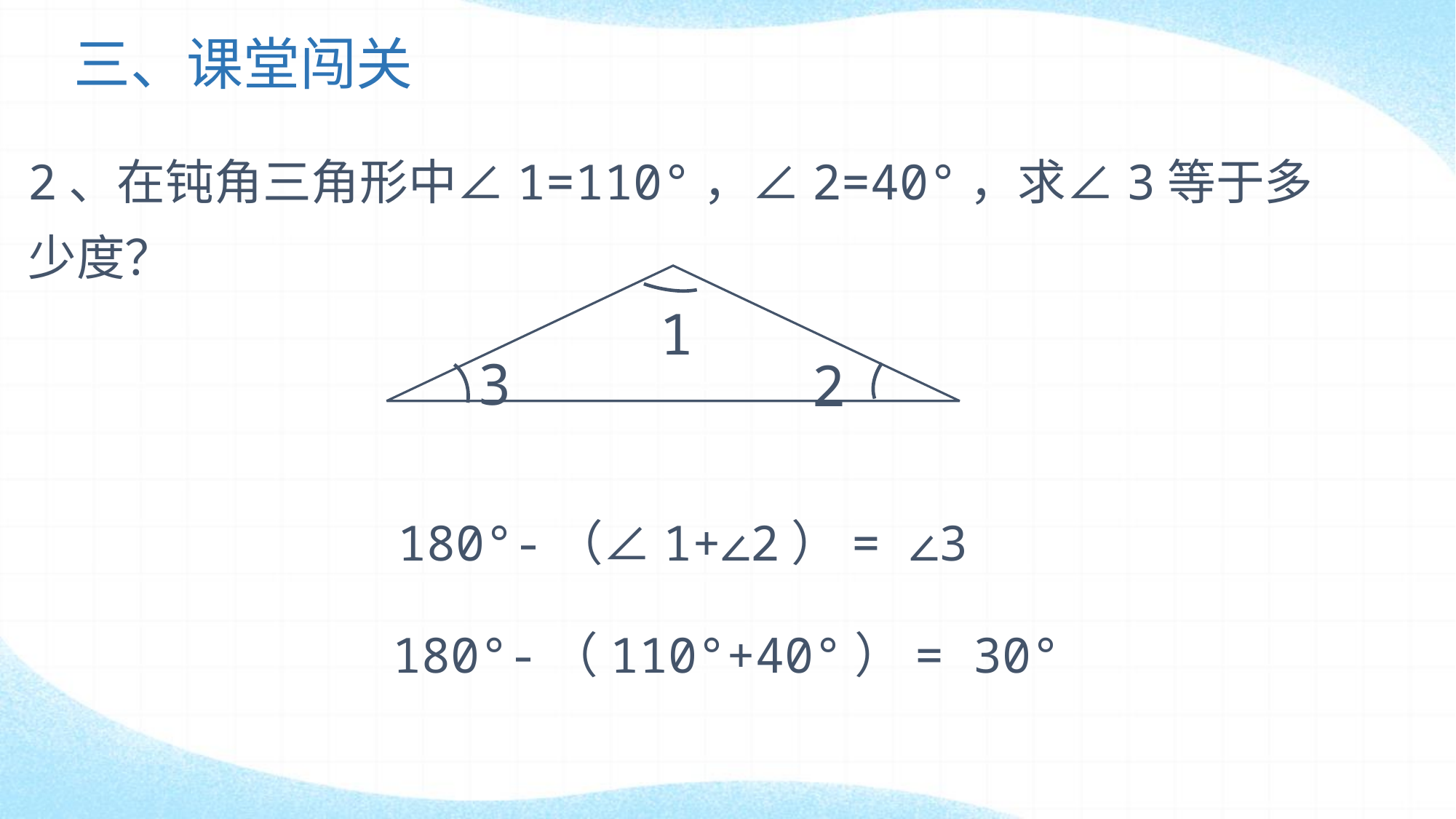

# 三、课堂闯关
2、在钝角三角形中∠1=110°，∠2=40°，求∠3等于多少度？

1
3
2
180°-（∠1+∠2）= ∠3
180°-（110°+40°）= 30°